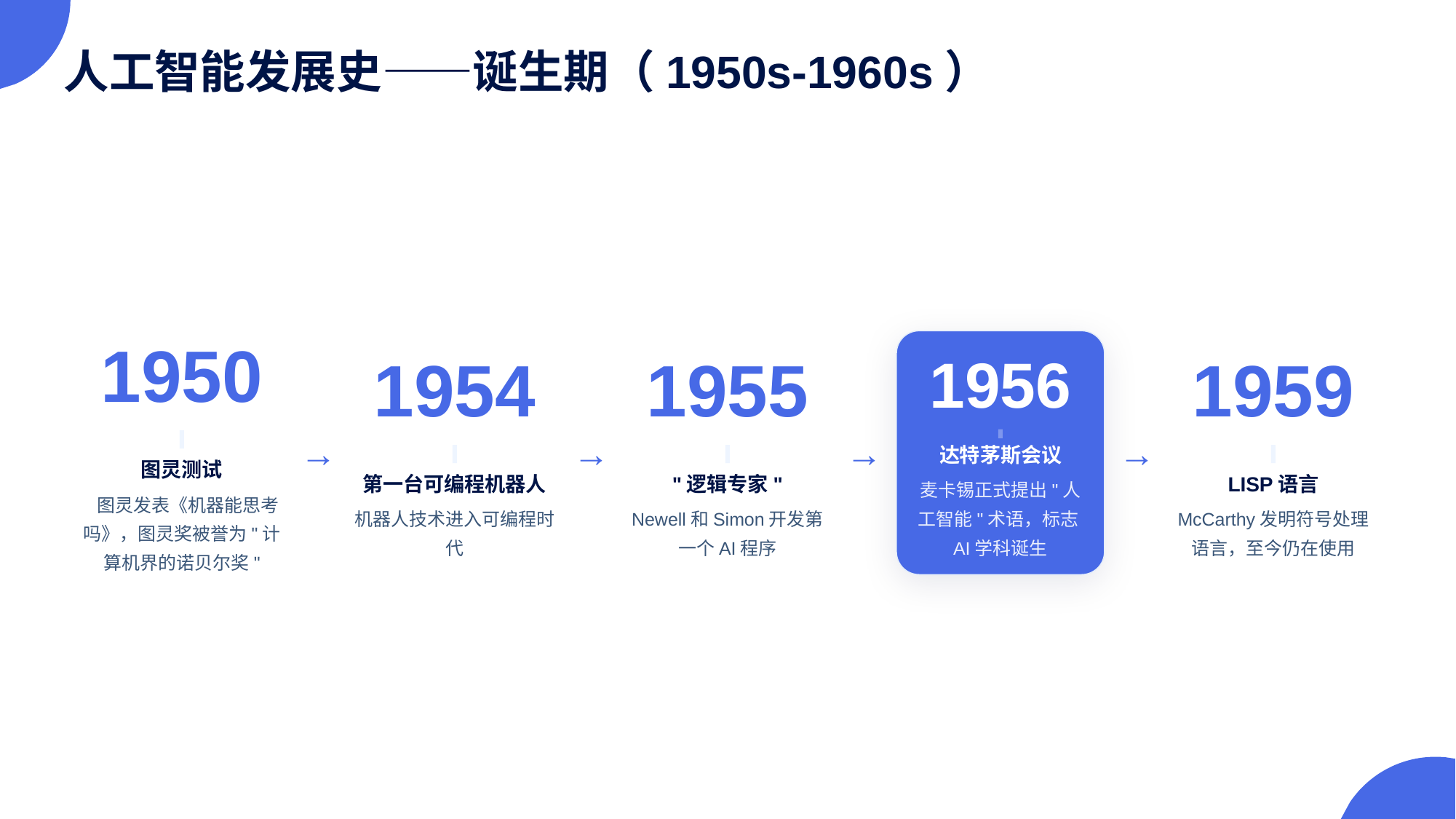

人工智能发展史——诞生期（1950s-1960s）
1950

1954
1955
1959
1956
→
→
→
→

达特茅斯会议

图灵测试
第一台可编程机器人
"逻辑专家"
LISP语言
麦卡锡正式提出"人工智能"术语，标志AI学科诞生
图灵发表《机器能思考吗》，图灵奖被誉为"计算机界的诺贝尔奖"
机器人技术进入可编程时代
Newell和Simon开发第一个AI程序
McCarthy发明符号处理语言，至今仍在使用